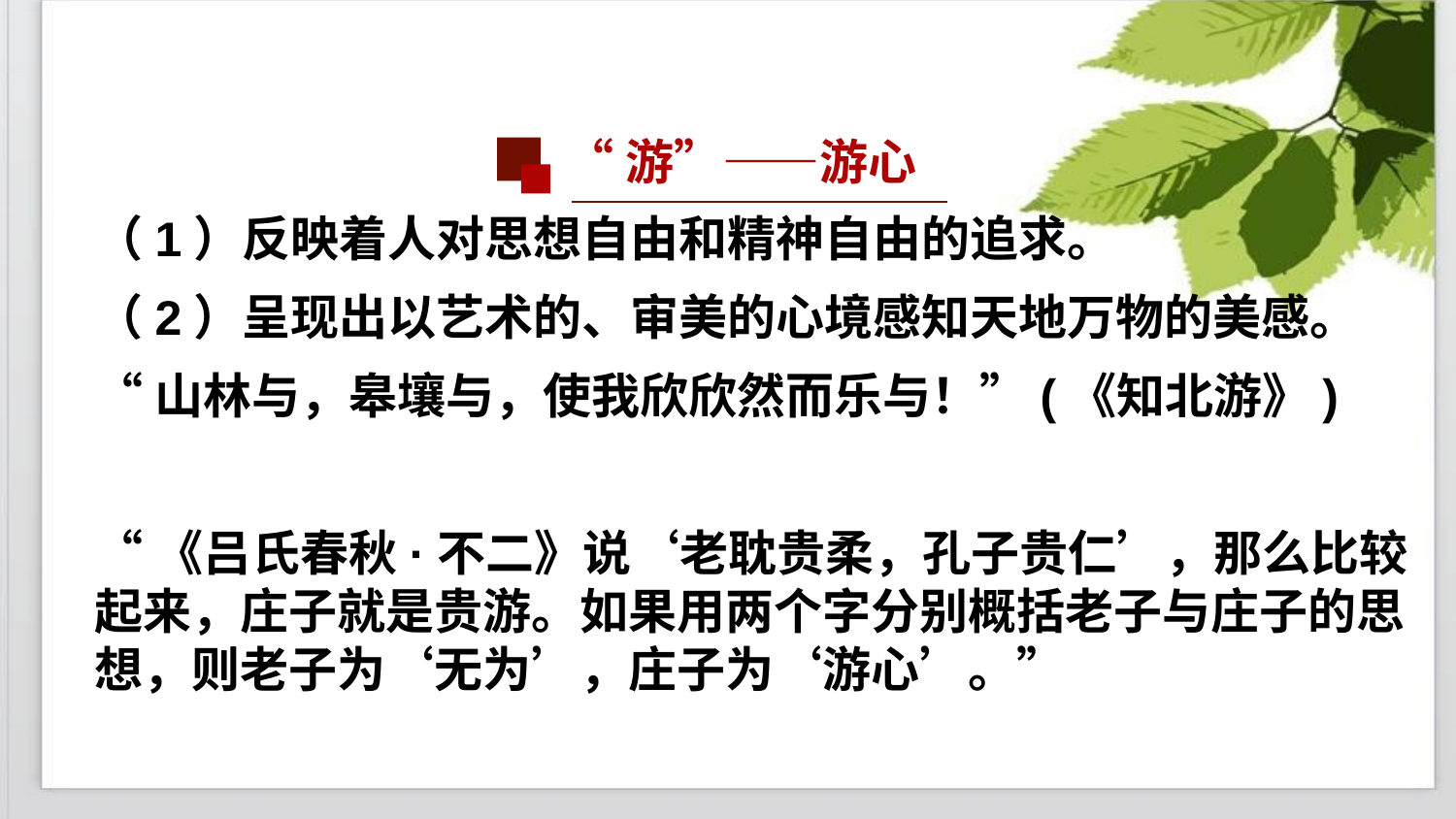

“游”——游心

（1）反映着人对思想自由和精神自由的追求。
（2）呈现出以艺术的、审美的心境感知天地万物的美感。
“山林与，皋壤与，使我欣欣然而乐与！”(《知北游》)

“《吕氏春秋·不二》说‘老耽贵柔，孔子贵仁’，那么比较起来，庄子就是贵游。如果用两个字分别概括老子与庄子的思想，则老子为‘无为’，庄子为‘游心’。”